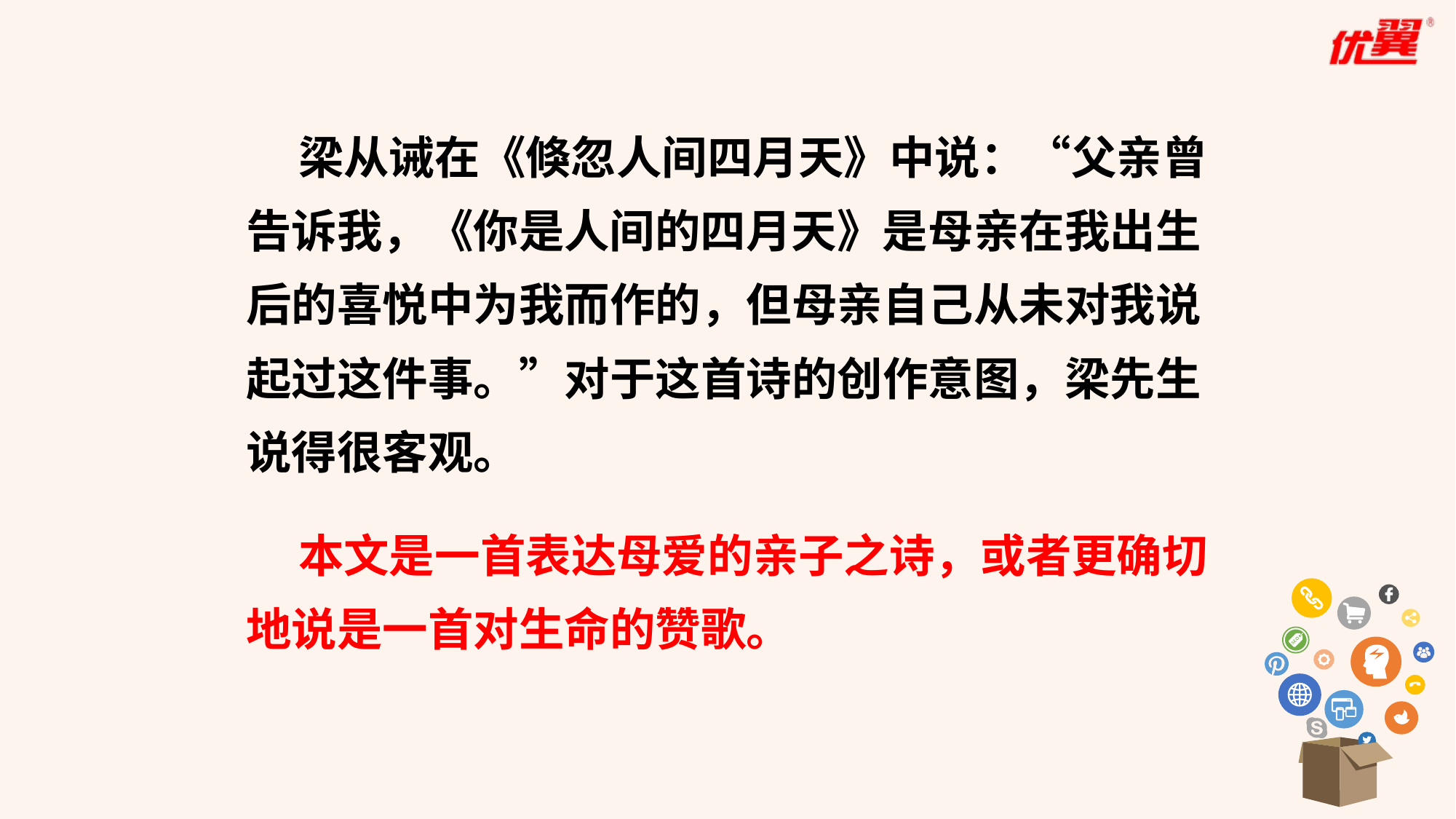

梁从诫在《倏忽人间四月天》中说：“父亲曾告诉我，《你是人间的四月天》是母亲在我出生后的喜悦中为我而作的，但母亲自己从未对我说起过这件事。”对于这首诗的创作意图，梁先生说得很客观。
    本文是一首表达母爱的亲子之诗，或者更确切地说是一首对生命的赞歌。